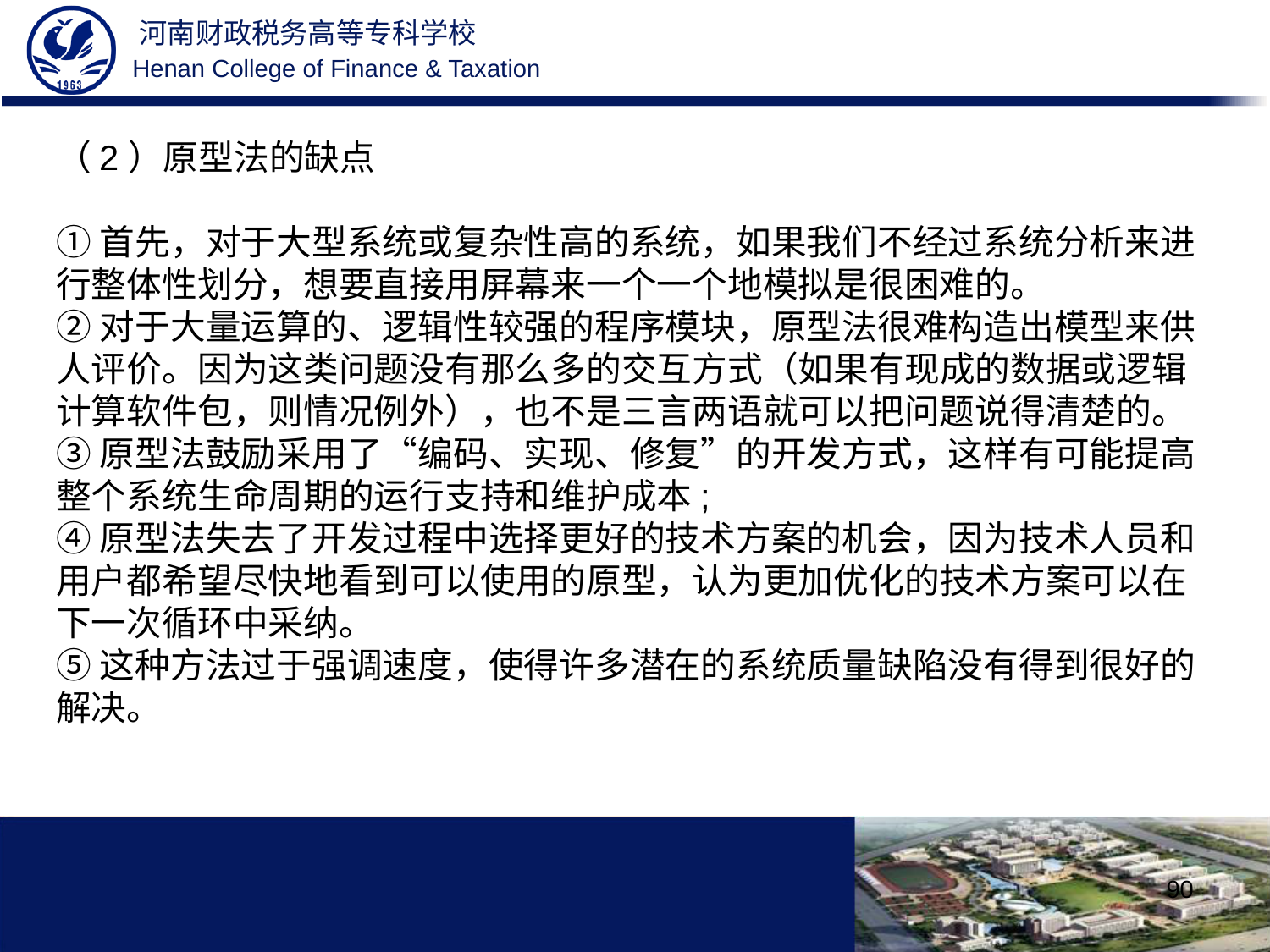

（2）原型法的缺点

①首先，对于大型系统或复杂性高的系统，如果我们不经过系统分析来进行整体性划分，想要直接用屏幕来一个一个地模拟是很困难的。
②对于大量运算的、逻辑性较强的程序模块，原型法很难构造出模型来供人评价。因为这类问题没有那么多的交互方式（如果有现成的数据或逻辑计算软件包，则情况例外），也不是三言两语就可以把问题说得清楚的。
③原型法鼓励采用了“编码、实现、修复”的开发方式，这样有可能提高整个系统生命周期的运行支持和维护成本;
④原型法失去了开发过程中选择更好的技术方案的机会，因为技术人员和用户都希望尽快地看到可以使用的原型，认为更加优化的技术方案可以在下一次循环中采纳。
⑤这种方法过于强调速度，使得许多潜在的系统质量缺陷没有得到很好的解决。

90